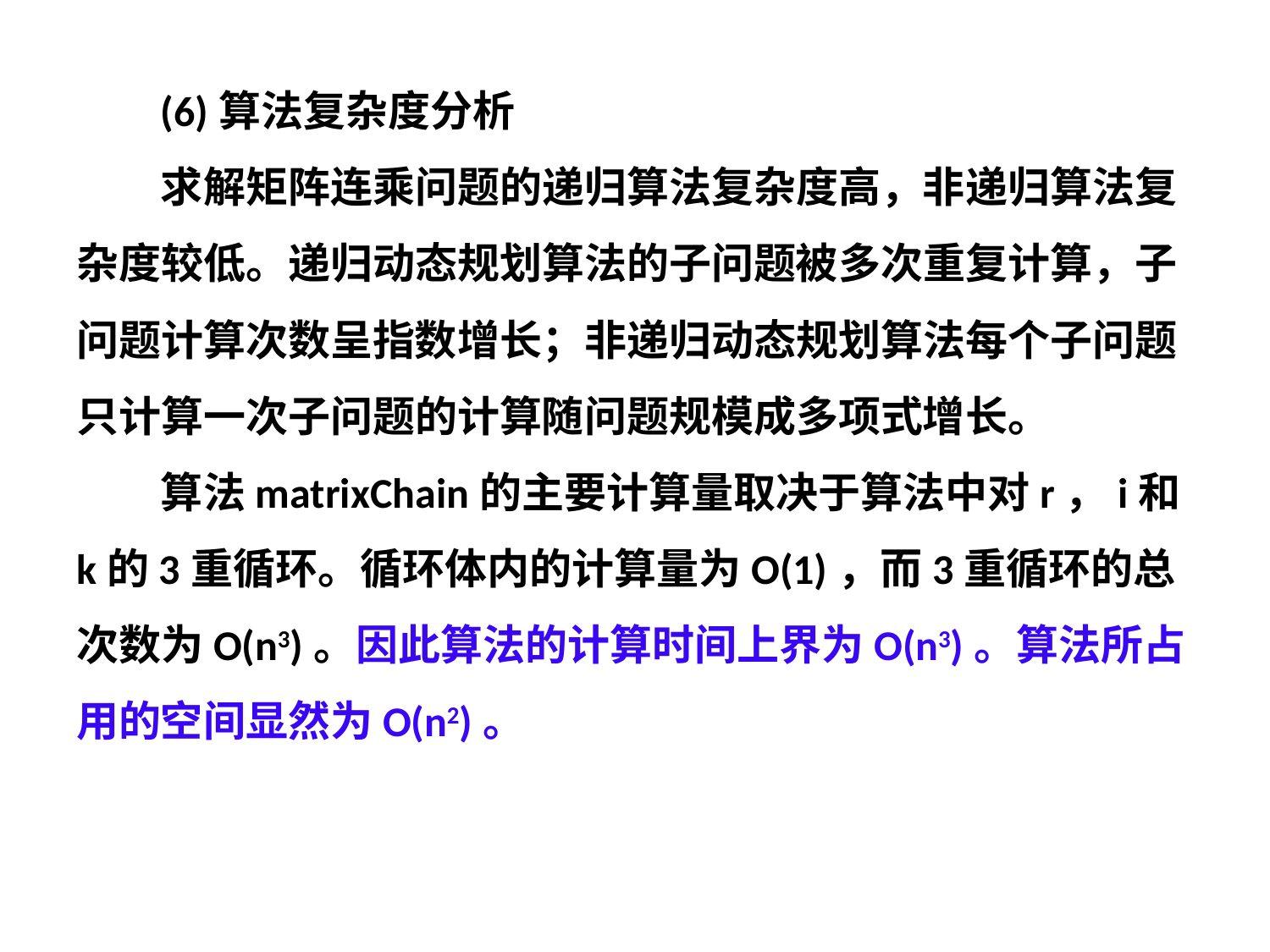

(6)算法复杂度分析
求解矩阵连乘问题的递归算法复杂度高，非递归算法复杂度较低。递归动态规划算法的子问题被多次重复计算，子问题计算次数呈指数增长；非递归动态规划算法每个子问题只计算一次子问题的计算随问题规模成多项式增长。
算法matrixChain的主要计算量取决于算法中对r，i和k的3重循环。循环体内的计算量为O(1)，而3重循环的总次数为O(n3)。因此算法的计算时间上界为O(n3)。算法所占用的空间显然为O(n2)。